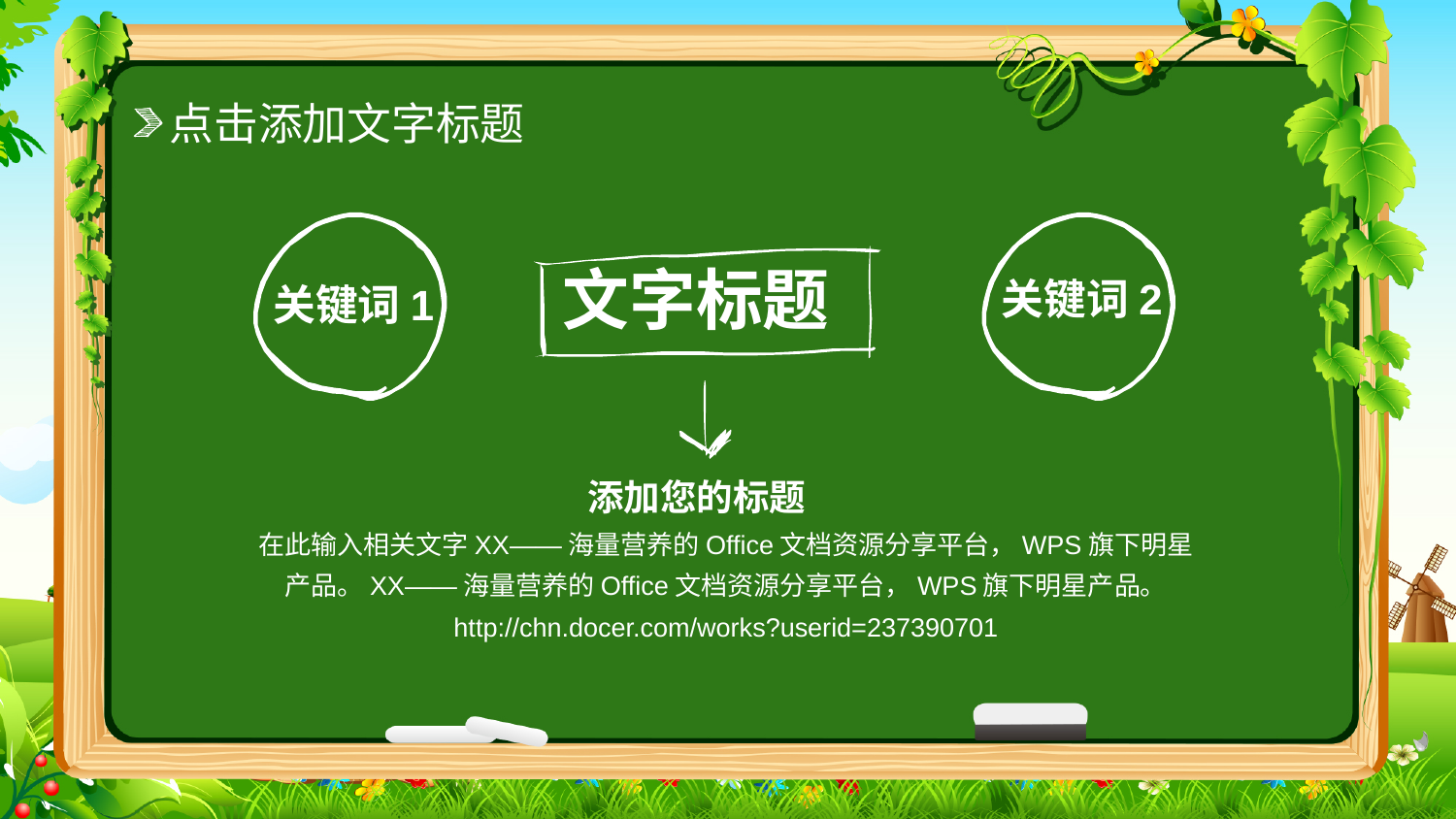

点击添加文字标题

文字标题
关键词2
关键词1

添加您的标题
在此输入相关文字XX——海量营养的Office文档资源分享平台，WPS旗下明星产品。XX——海量营养的Office文档资源分享平台，WPS旗下明星产品。
http://chn.docer.com/works?userid=237390701